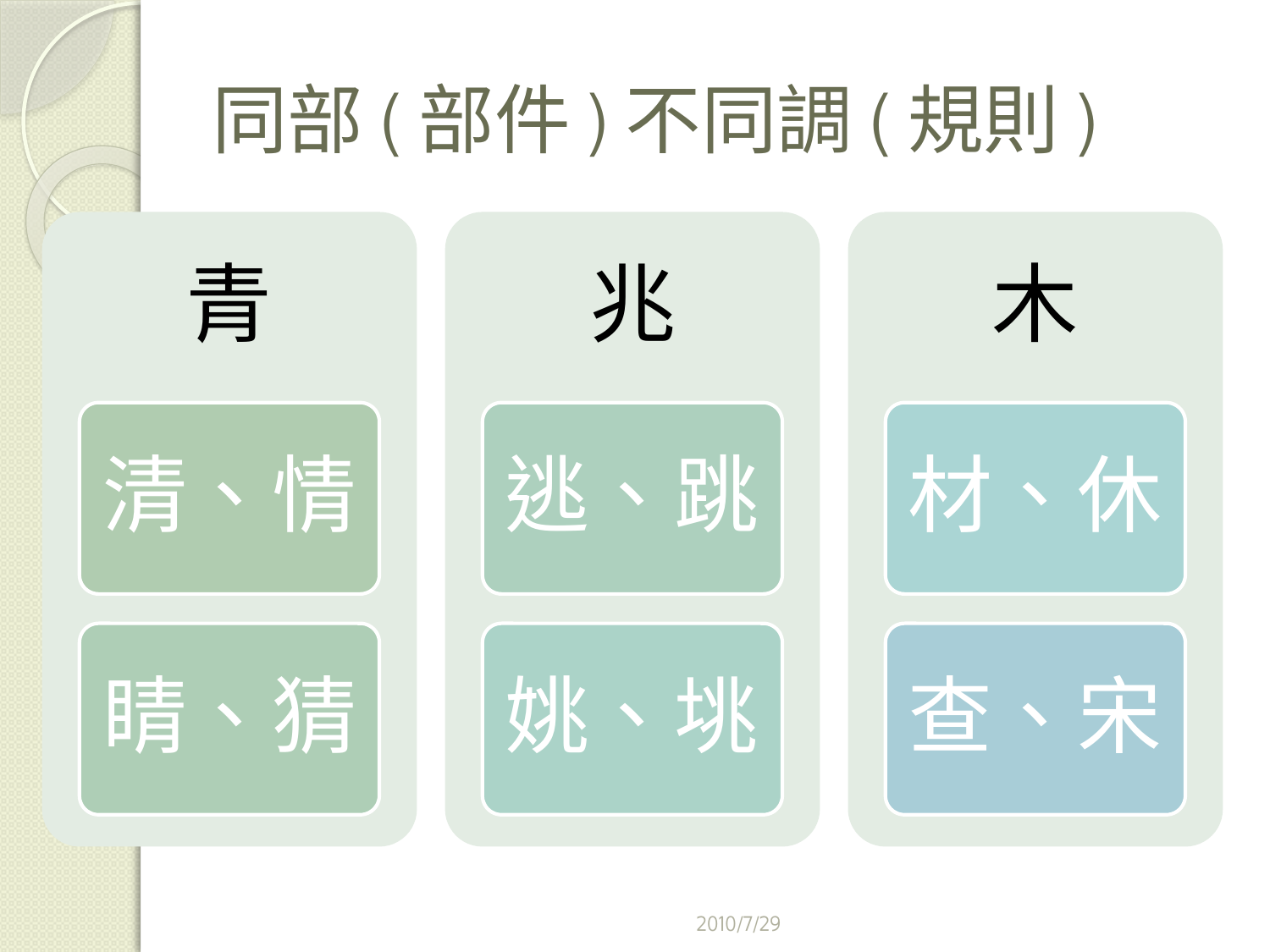

# 同部(部件)不同調(規則)
青
清、情
睛、猜
兆
逃、跳
姚、垗
木
材、休
查、宋
2010/7/29